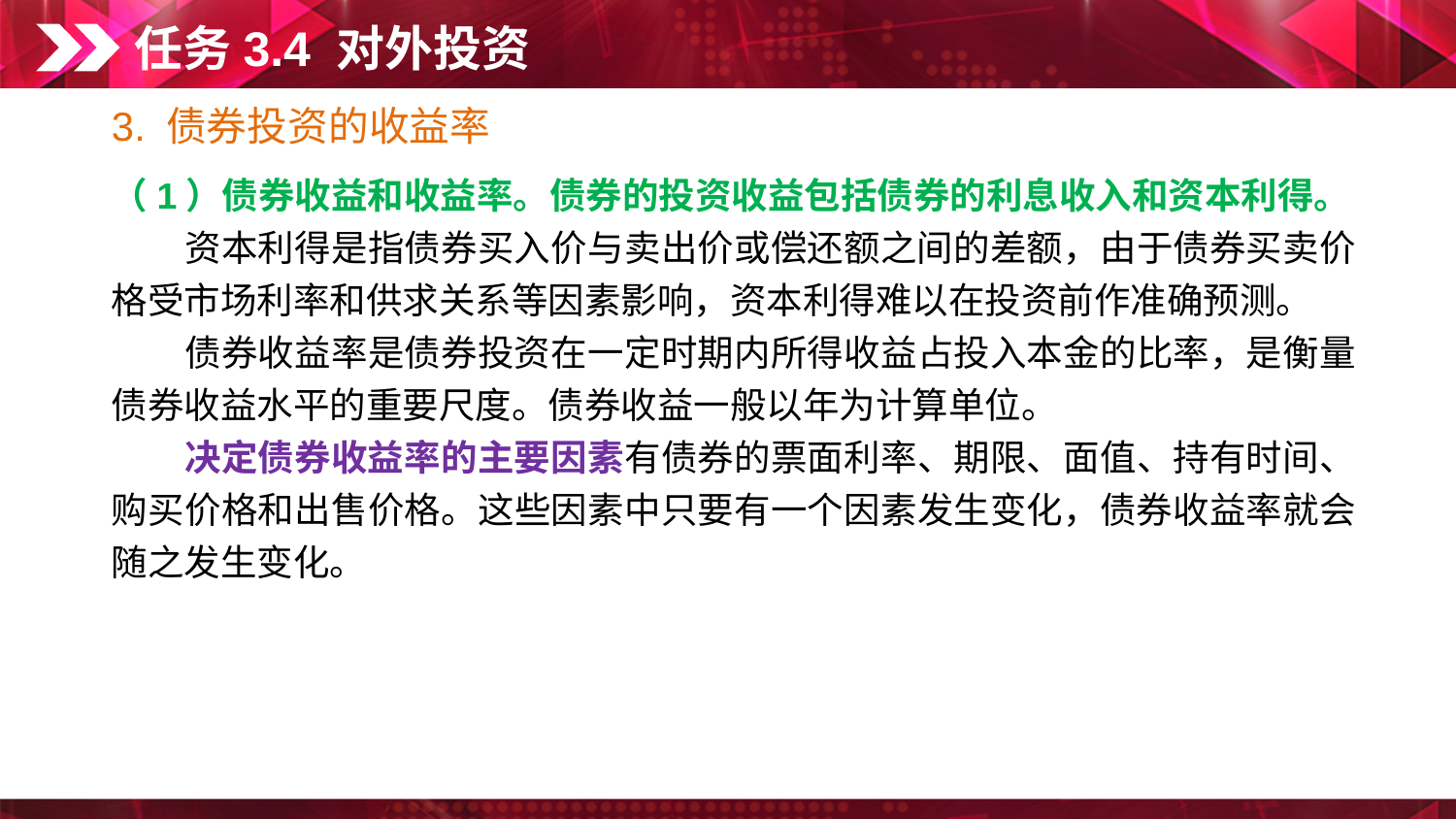

任务3.4 对外投资

3. 债券投资的收益率
（1）债券收益和收益率。债券的投资收益包括债券的利息收入和资本利得。
　　资本利得是指债券买入价与卖出价或偿还额之间的差额，由于债券买卖价格受市场利率和供求关系等因素影响，资本利得难以在投资前作准确预测。
　　债券收益率是债券投资在一定时期内所得收益占投入本金的比率，是衡量债券收益水平的重要尺度。债券收益一般以年为计算单位。
　　决定债券收益率的主要因素有债券的票面利率、期限、面值、持有时间、购买价格和出售价格。这些因素中只要有一个因素发生变化，债券收益率就会随之发生变化。